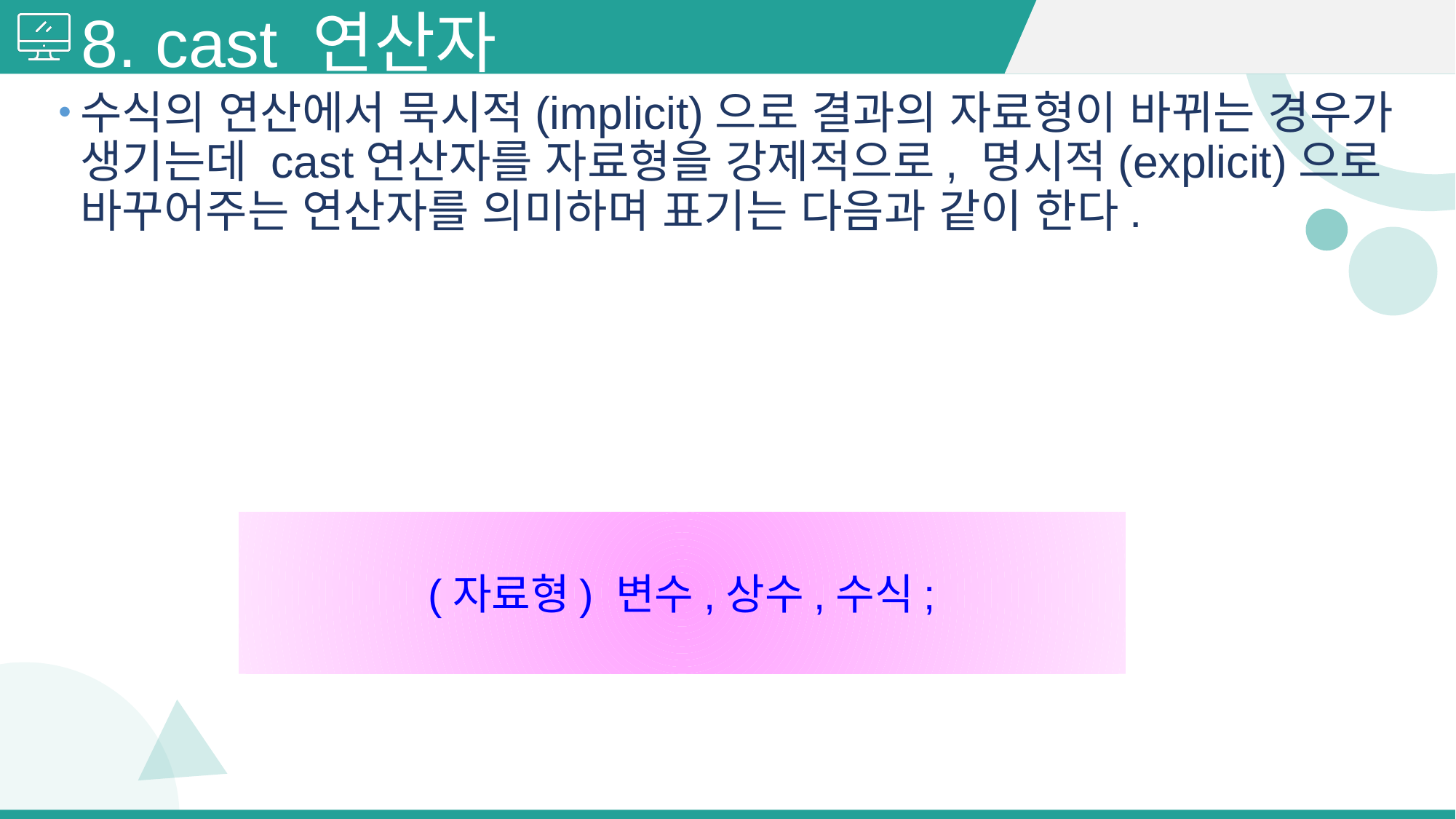

# 8. cast 연산자
수식의 연산에서 묵시적(implicit)으로 결과의 자료형이 바뀌는 경우가 생기는데 cast연산자를 자료형을 강제적으로, 명시적(explicit)으로 바꾸어주는 연산자를 의미하며 표기는 다음과 같이 한다.

(자료형) 변수,상수,수식;